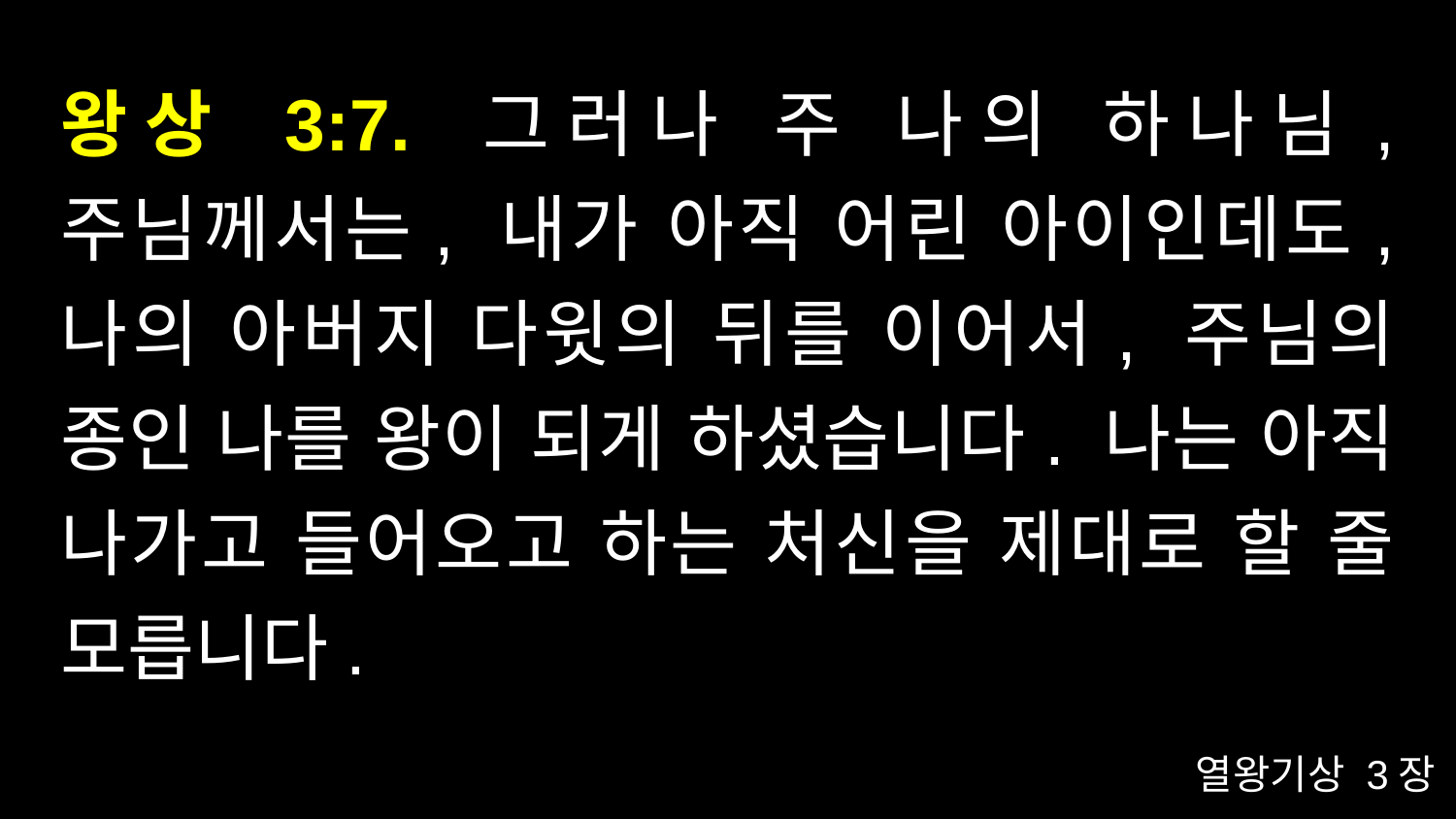

# 왕상 3:7. 그러나 주 나의 하나님, 주님께서는, 내가 아직 어린 아이인데도, 나의 아버지 다윗의 뒤를 이어서, 주님의 종인 나를 왕이 되게 하셨습니다. 나는 아직 나가고 들어오고 하는 처신을 제대로 할 줄 모릅니다.
열왕기상 3장